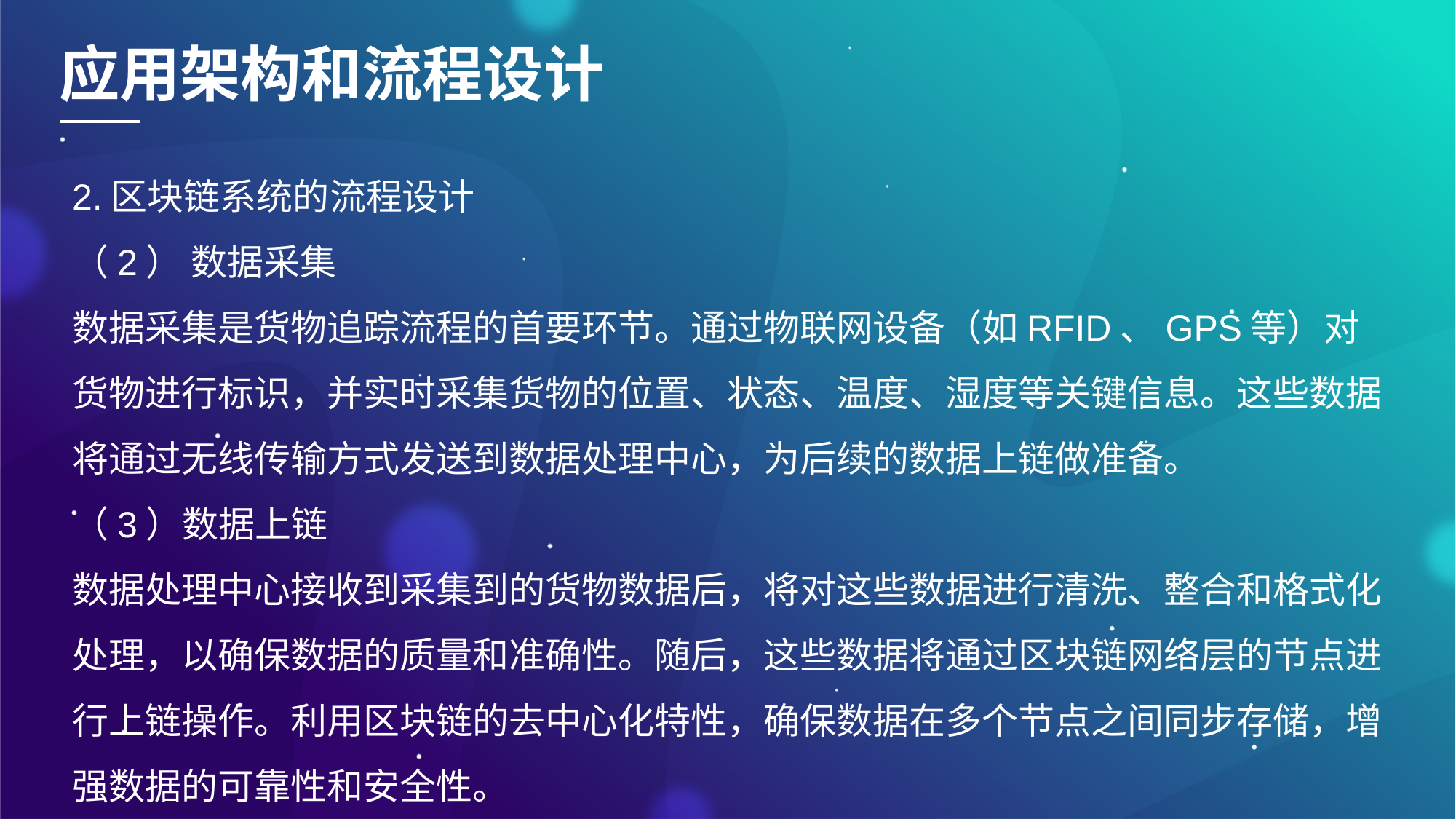

应用架构和流程设计
2.区块链系统的流程设计
（2） 数据采集
数据采集是货物追踪流程的首要环节。通过物联网设备（如RFID、GPS等）对货物进行标识，并实时采集货物的位置、状态、温度、湿度等关键信息。这些数据将通过无线传输方式发送到数据处理中心，为后续的数据上链做准备。
（3）数据上链
数据处理中心接收到采集到的货物数据后，将对这些数据进行清洗、整合和格式化处理，以确保数据的质量和准确性。随后，这些数据将通过区块链网络层的节点进行上链操作。利用区块链的去中心化特性，确保数据在多个节点之间同步存储，增强数据的可靠性和安全性。